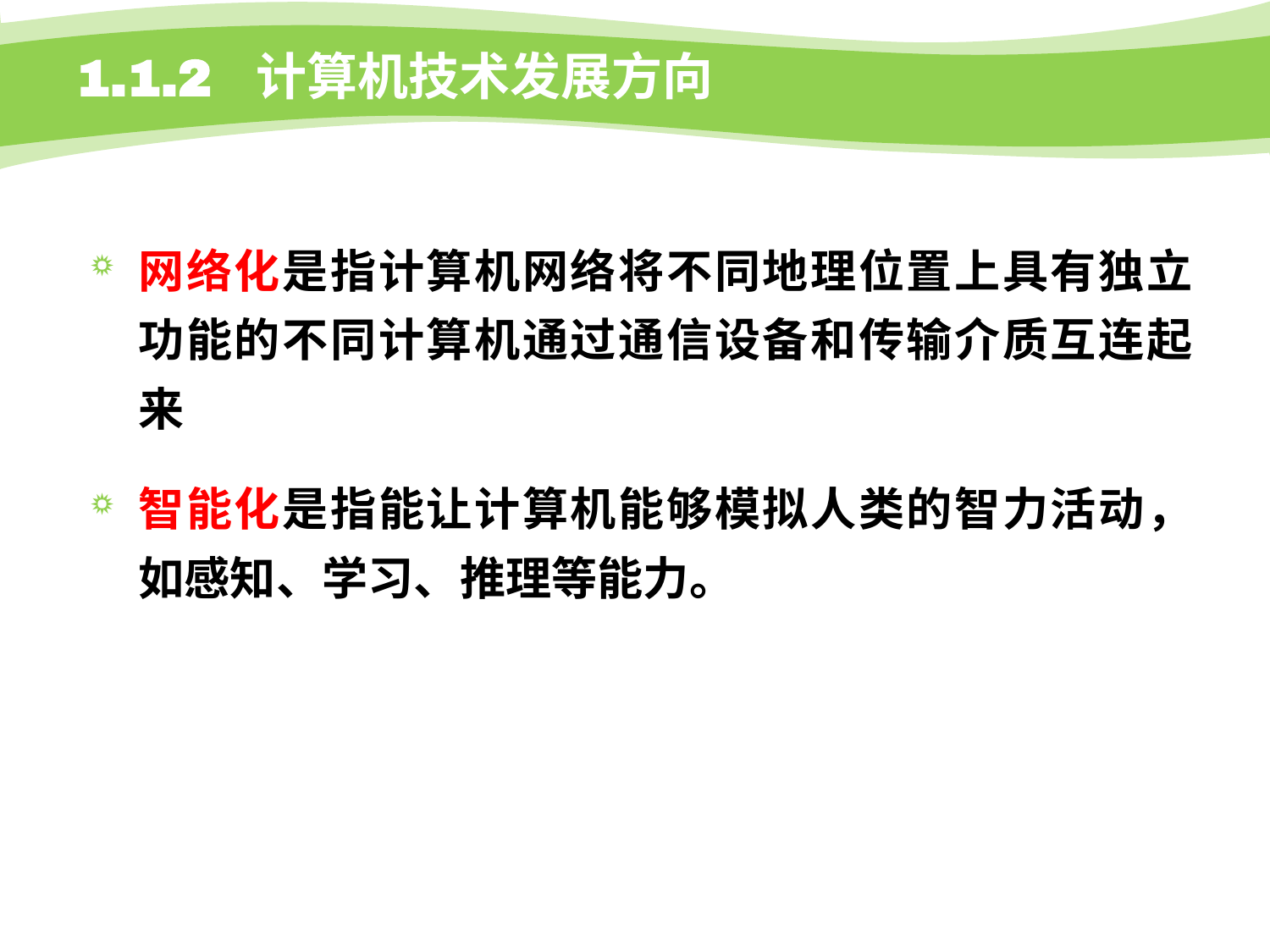

# 1.1.2  计算机技术发展方向
网络化是指计算机网络将不同地理位置上具有独立功能的不同计算机通过通信设备和传输介质互连起来
智能化是指能让计算机能够模拟人类的智力活动，如感知、学习、推理等能力。